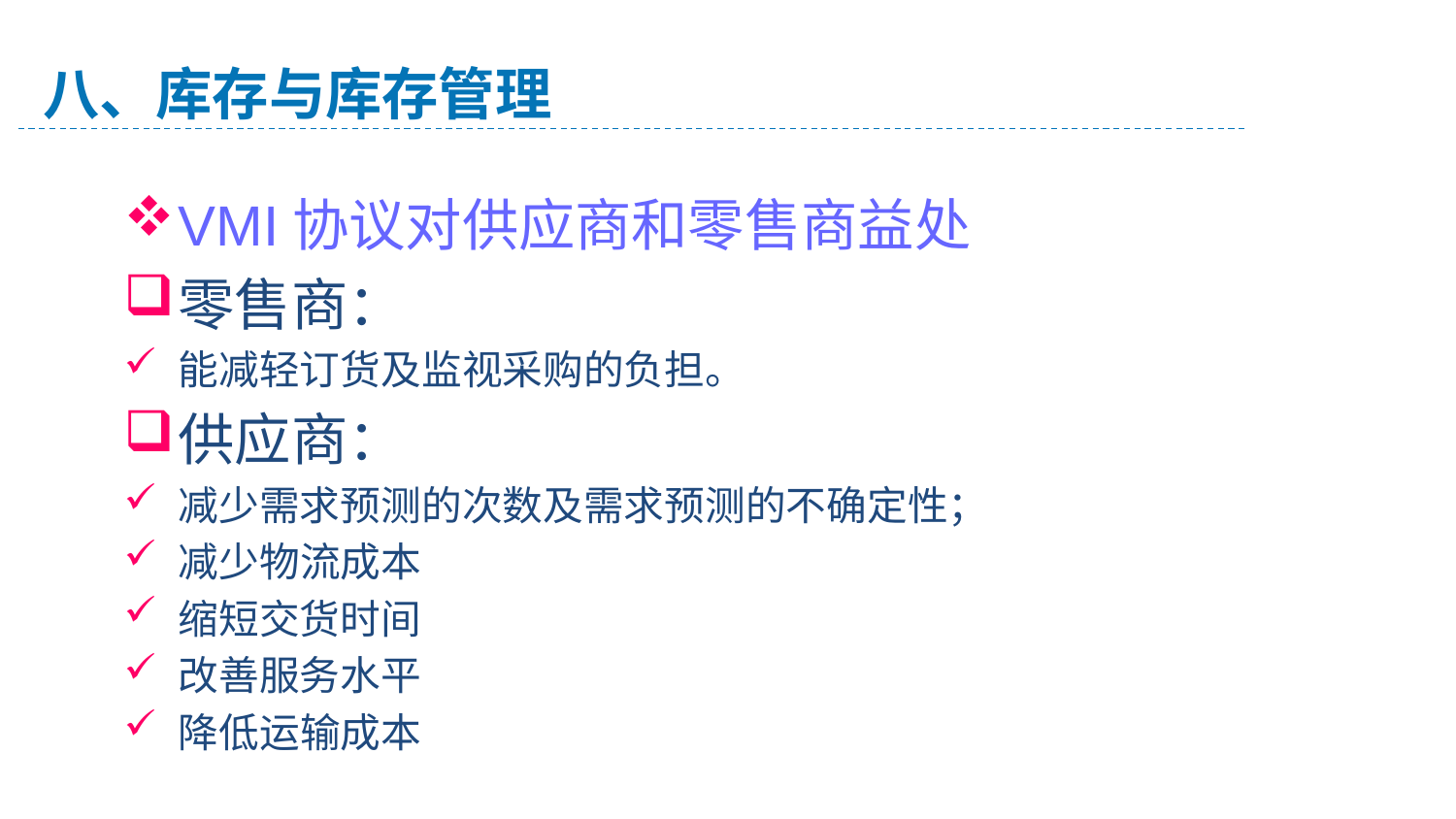

八、库存与库存管理
VMI协议对供应商和零售商益处
零售商：
能减轻订货及监视采购的负担。
供应商：
减少需求预测的次数及需求预测的不确定性；
减少物流成本
缩短交货时间
改善服务水平
降低运输成本